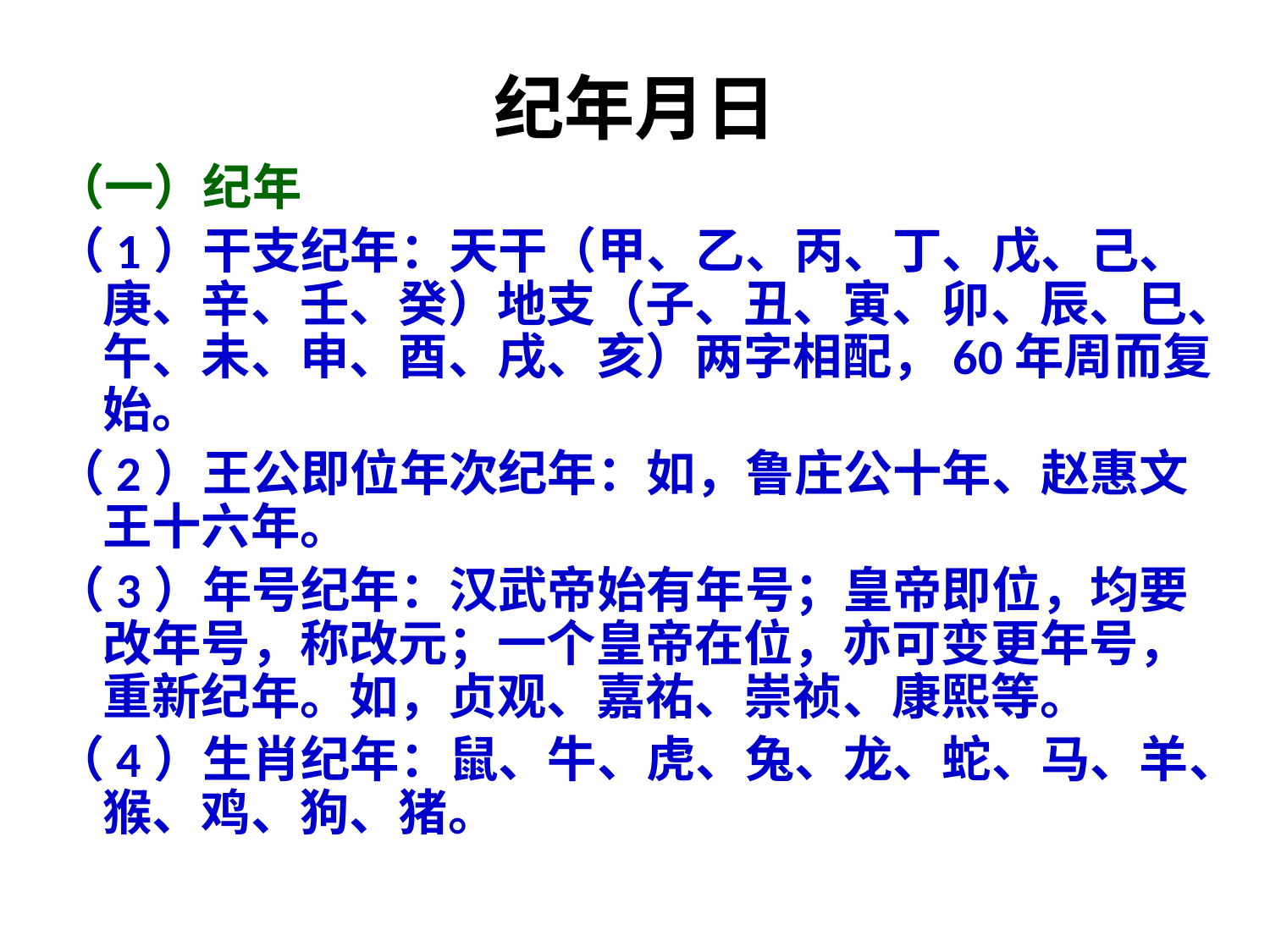

纪年月日
（一）纪年
（1）干支纪年：天干（甲、乙、丙、丁、戊、己、庚、辛、壬、癸）地支（子、丑、寅、卯、辰、巳、午、未、申、酉、戌、亥）两字相配，60年周而复始。
（2）王公即位年次纪年：如，鲁庄公十年、赵惠文王十六年。
（3）年号纪年：汉武帝始有年号；皇帝即位，均要改年号，称改元；一个皇帝在位，亦可变更年号，重新纪年。如，贞观、嘉祐、崇祯、康熙等。
（4）生肖纪年：鼠、牛、虎、兔、龙、蛇、马、羊、猴、鸡、狗、猪。